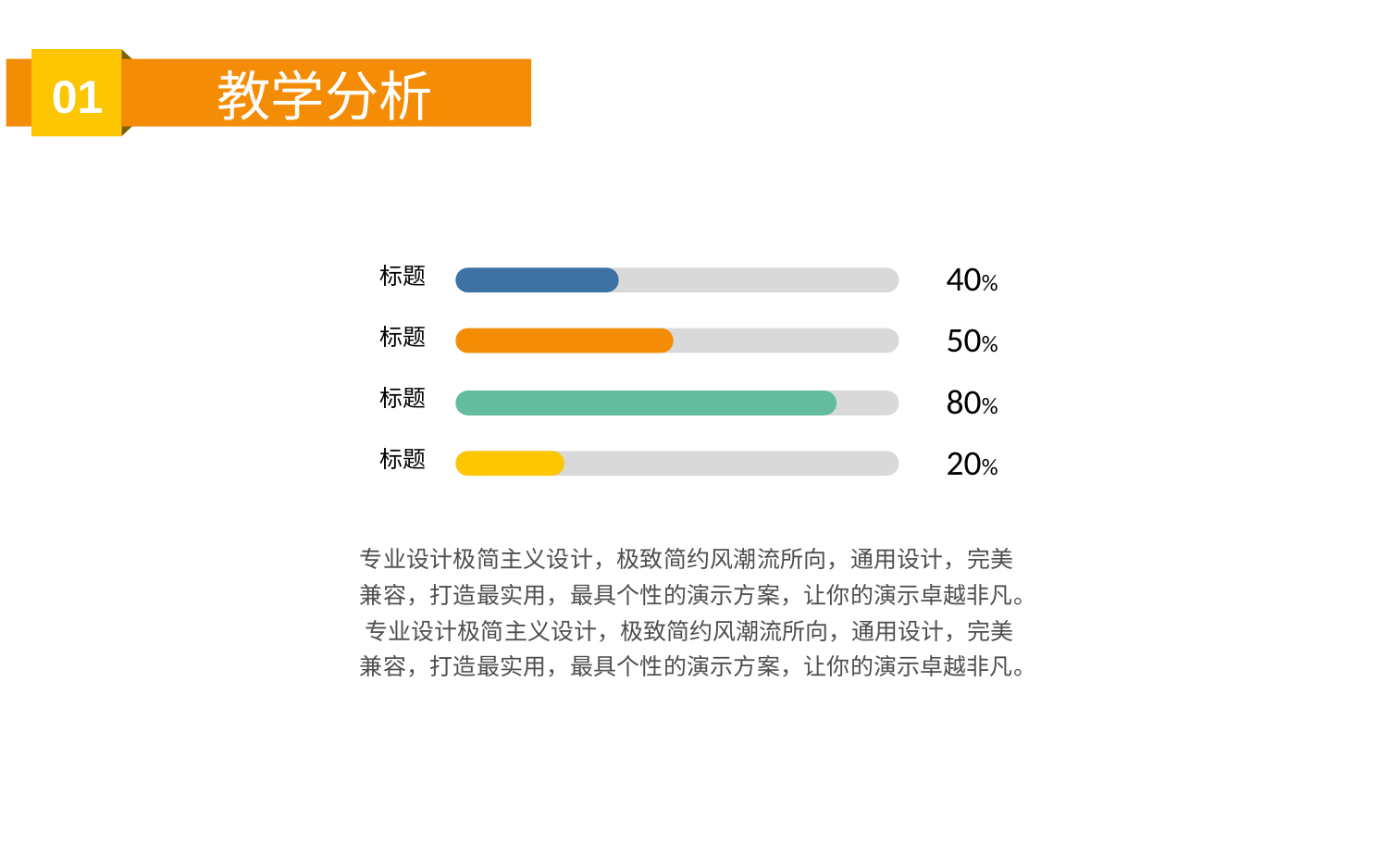

01
教学分析
标题
40%

标题
50%

标题
80%

标题
20%

专业设计极简主义设计，极致简约风潮流所向，通用设计，完美兼容，打造最实用，最具个性的演示方案，让你的演示卓越非凡。 专业设计极简主义设计，极致简约风潮流所向，通用设计，完美兼容，打造最实用，最具个性的演示方案，让你的演示卓越非凡。